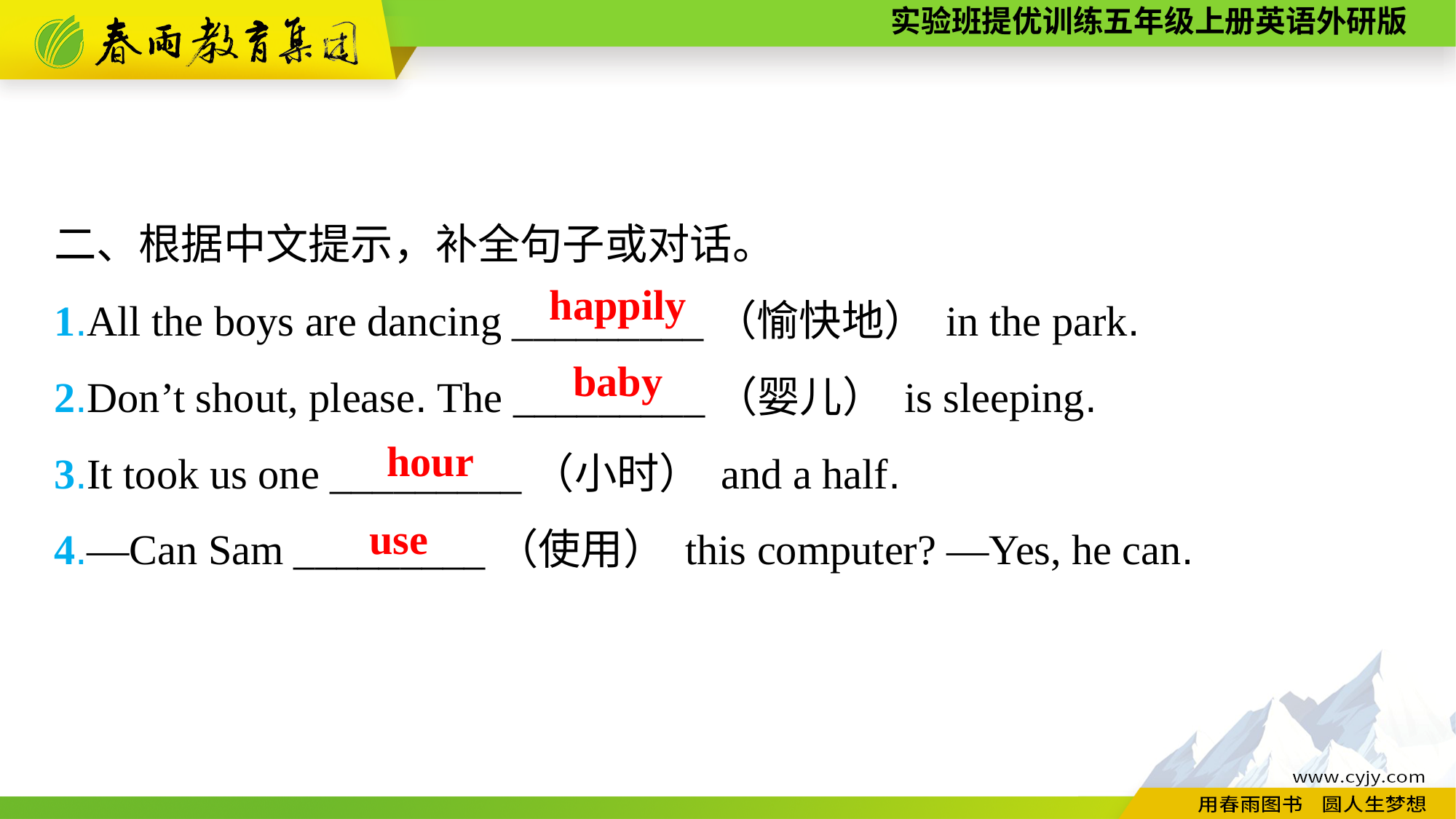

二、根据中文提示，补全句子或对话。
1.All the boys are dancing _________（愉快地） in the park.
2.Don’t shout, please. The _________（婴儿） is sleeping.
3.It took us one _________（小时） and a half.
4.—Can Sam _________（使用） this computer? —Yes, he can.
happily
baby
hour
use